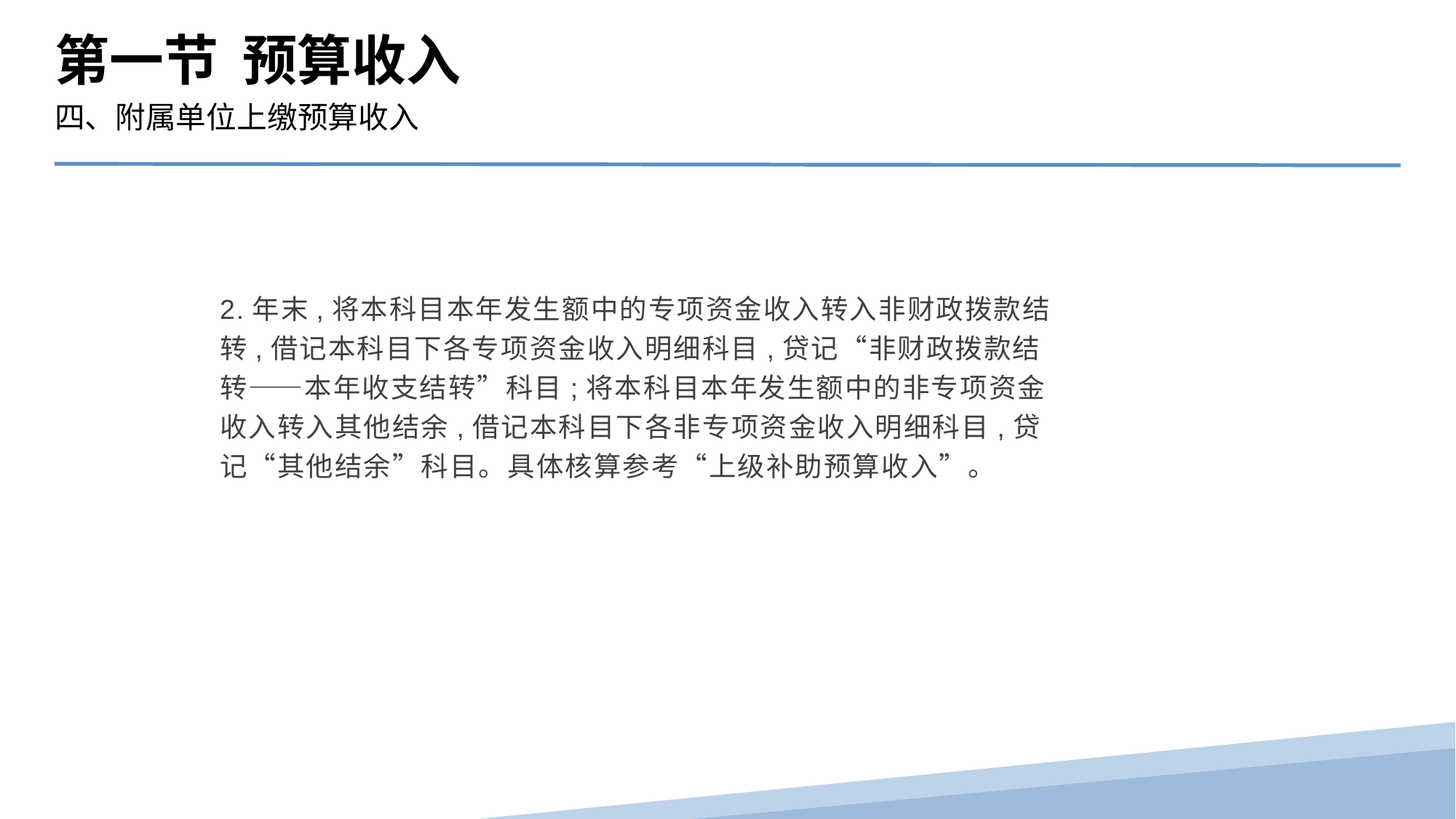

第一节  预算收入
四、附属单位上缴预算收入
2.年末,将本科目本年发生额中的专项资金收入转入非财政拨款结转,借记本科目下各专项资金收入明细科目,贷记“非财政拨款结转——本年收支结转”科目;将本科目本年发生额中的非专项资金收入转入其他结余,借记本科目下各非专项资金收入明细科目,贷记“其他结余”科目。具体核算参考“上级补助预算收入”。